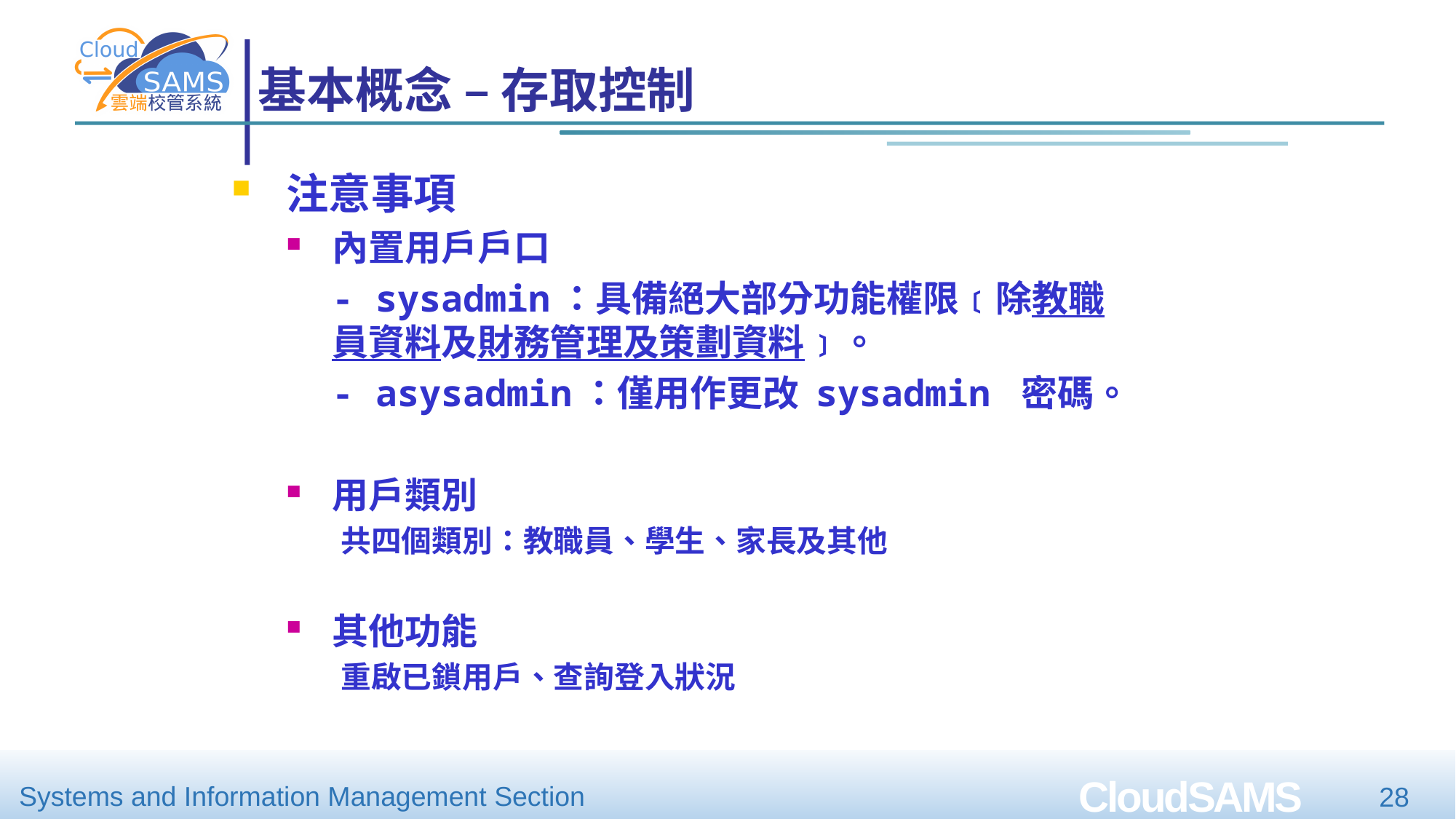

# 基本概念 – 存取控制
注意事項
內置用戶戶口
	- sysadmin：具備絕大部分功能權限﹝除教職員資料及財務管理及策劃資料﹞。
	- asysadmin：僅用作更改 sysadmin 密碼。

用戶類別
共四個類別：教職員、學生、家長及其他

其他功能
重啟已鎖用戶、查詢登入狀況

28